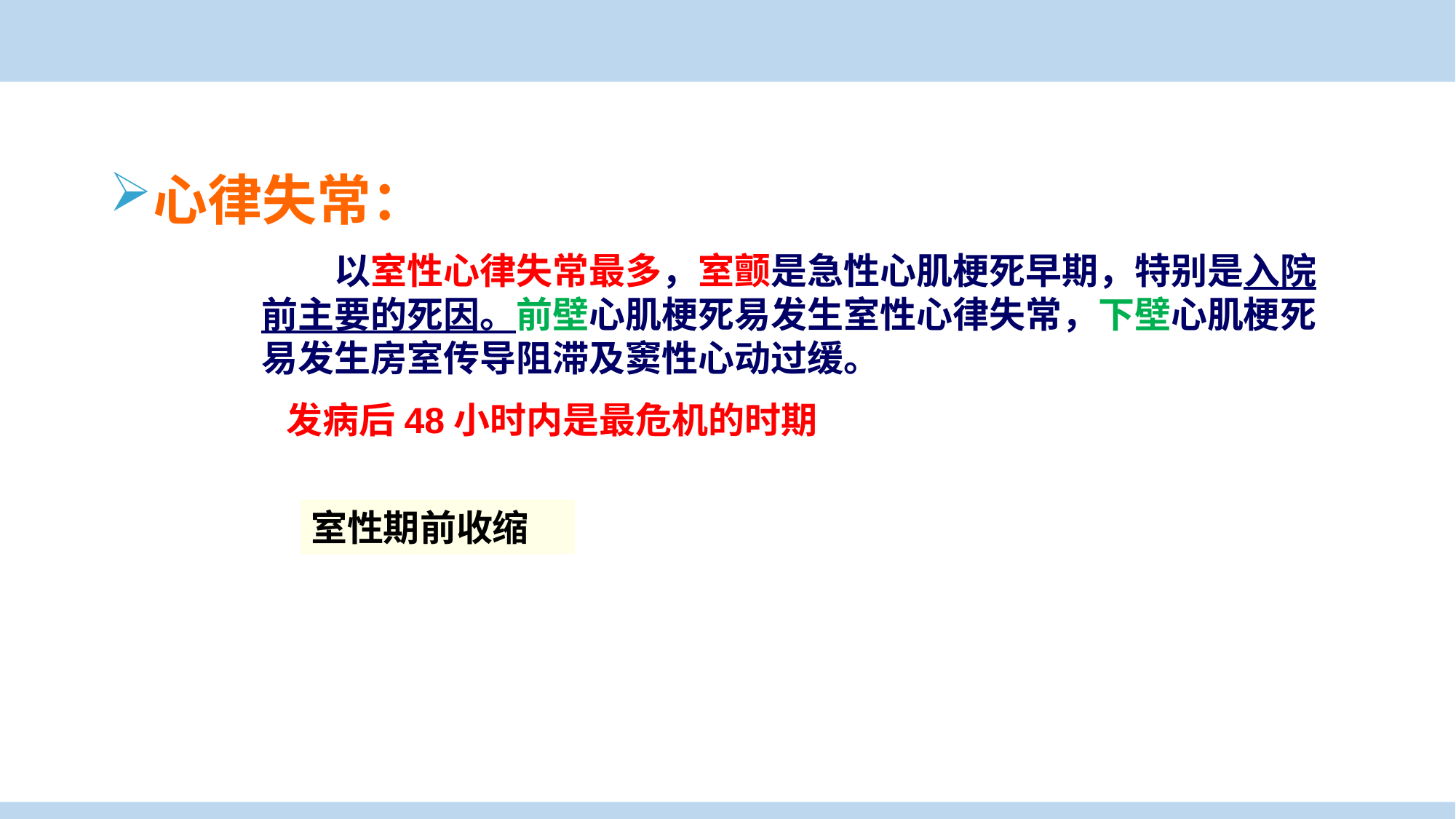

心律失常：
　　以室性心律失常最多，室颤是急性心肌梗死早期，特别是入院前主要的死因。前壁心肌梗死易发生室性心律失常，下壁心肌梗死易发生房室传导阻滞及窦性心动过缓。
  发病后48小时内是最危机的时期
室性期前收缩